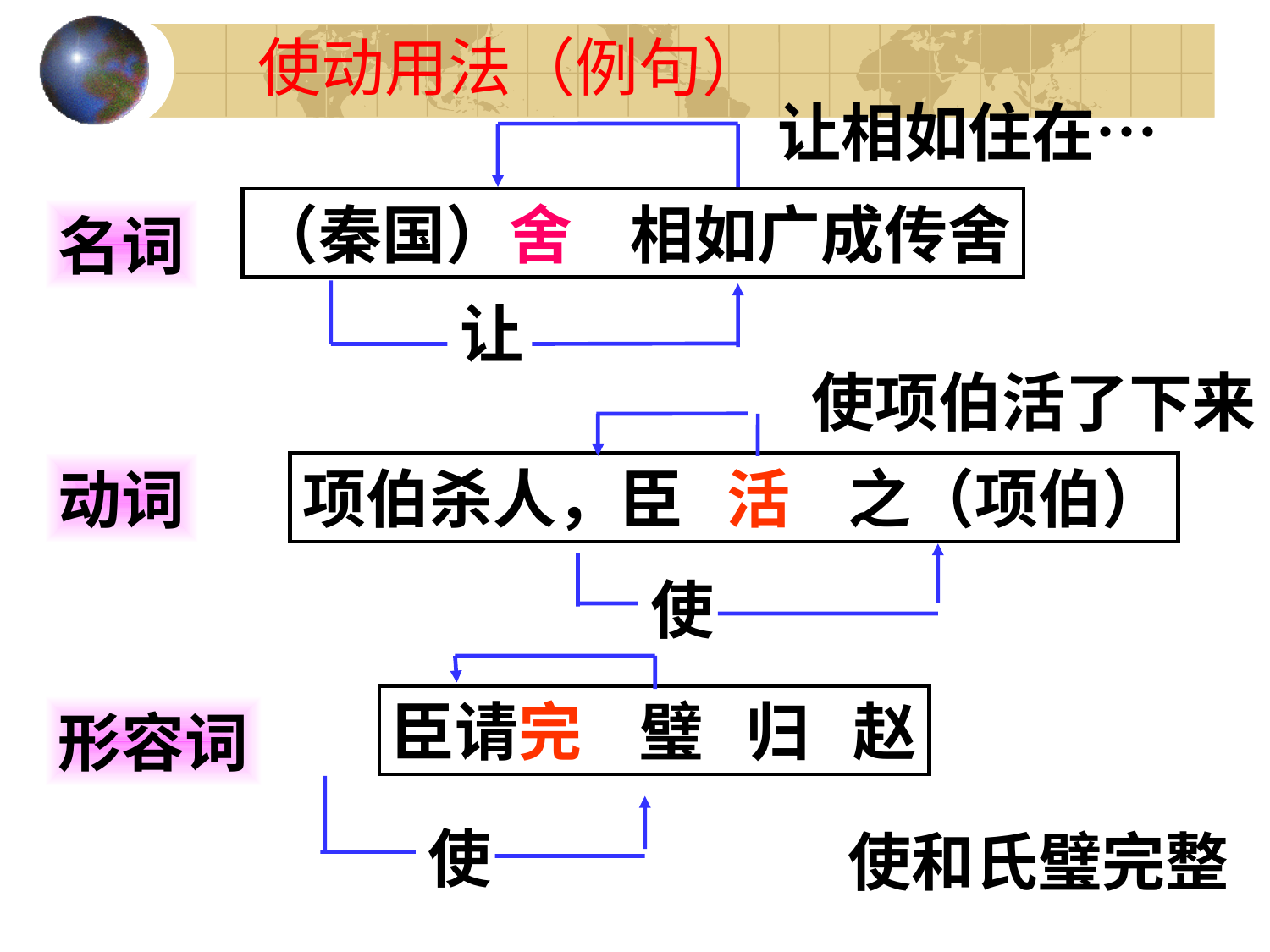

# 使动用法（例句）
让相如住在…

（秦国）舍    相如广成传舍
名词

让

使项伯活了下来

项伯杀人，臣   活    之（项伯）
动词

使

臣请完    璧   归   赵
形容词

使
使和氏璧完整